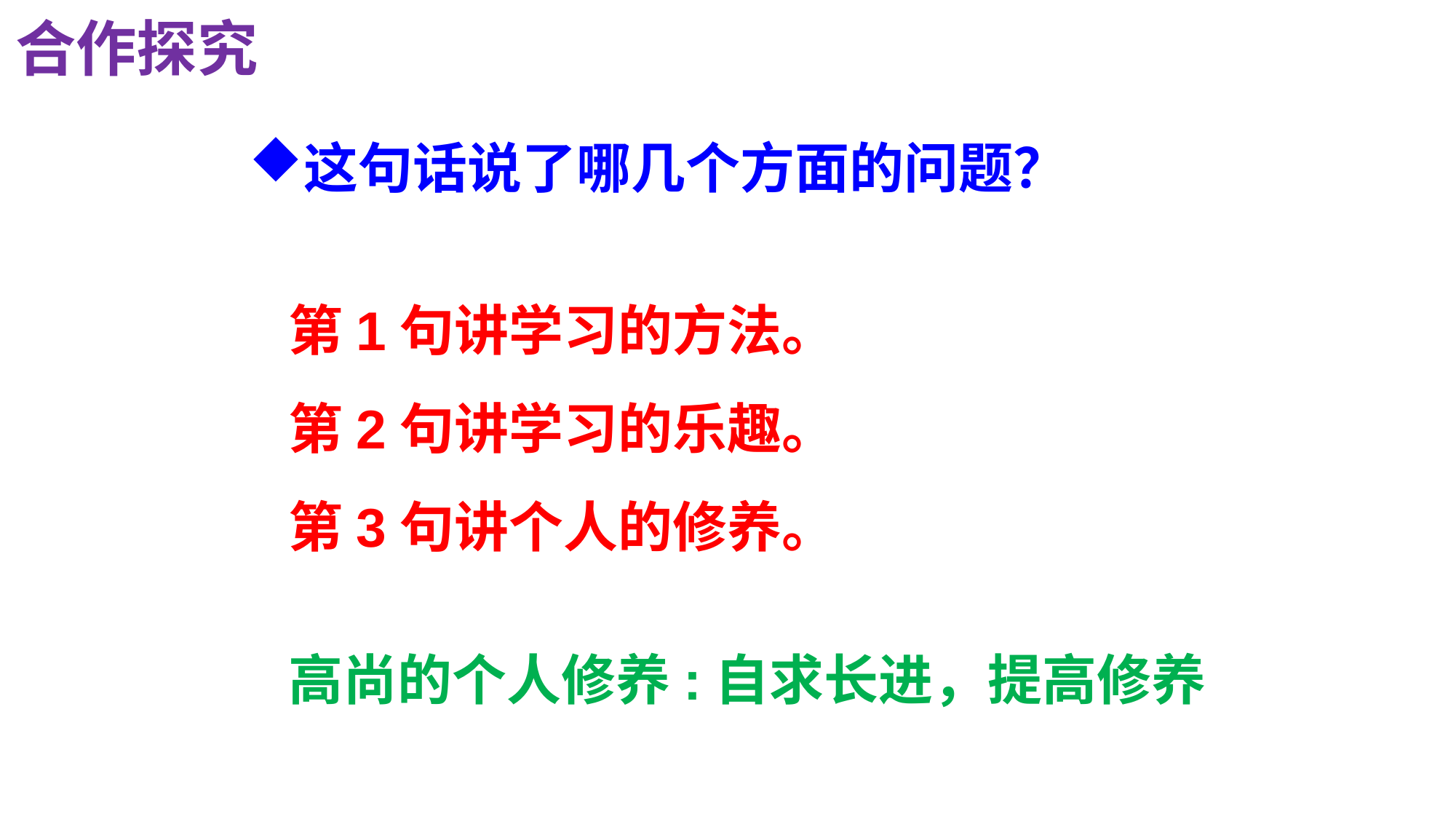

合作探究
这句话说了哪几个方面的问题？
第1句讲学习的方法。
第2句讲学习的乐趣。
第3句讲个人的修养。

高尚的个人修养:自求长进，提高修养